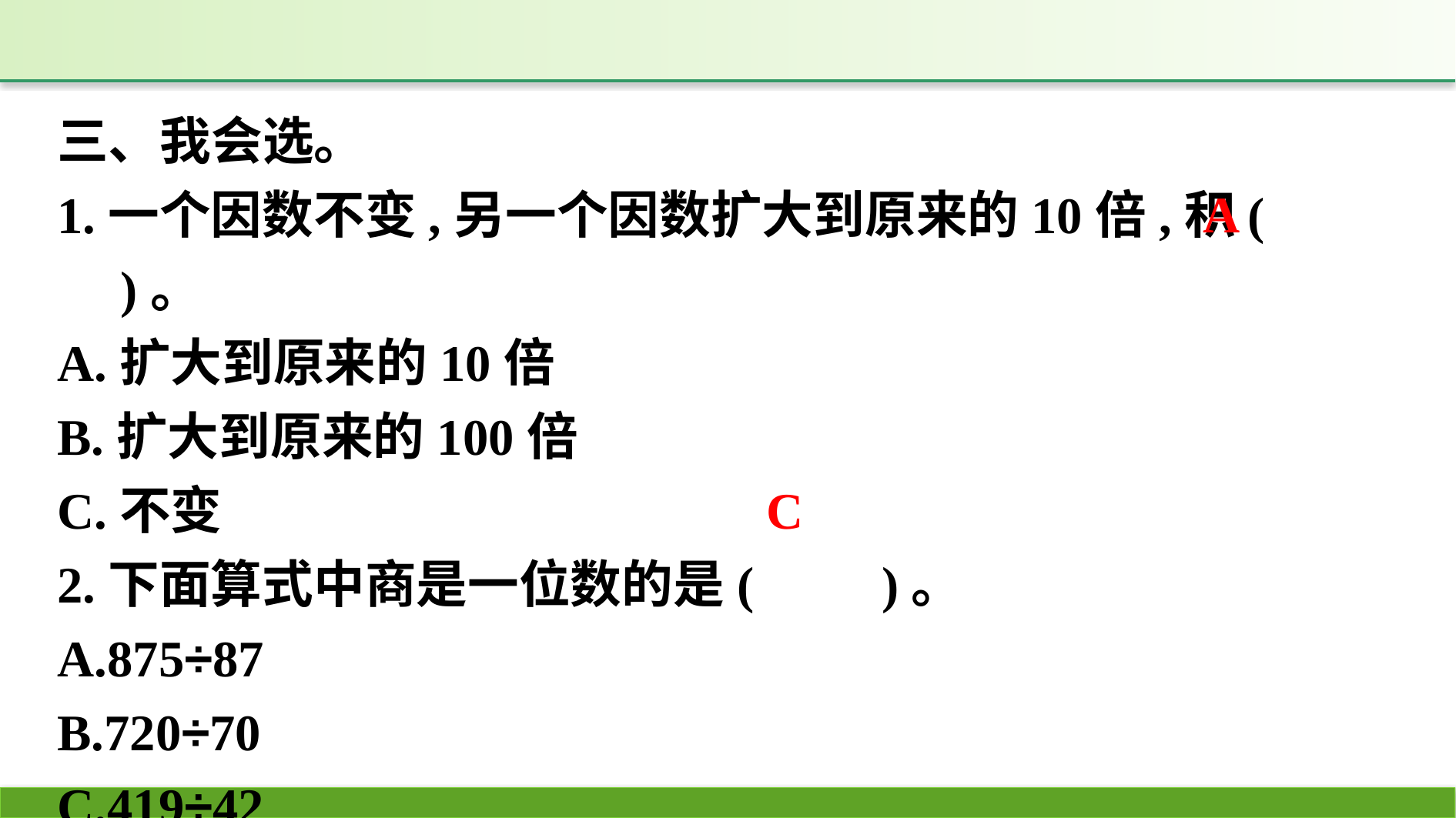

三、我会选。
1.一个因数不变,另一个因数扩大到原来的10倍,积(　　)。
A.扩大到原来的10倍
B.扩大到原来的100倍
C.不变
2.下面算式中商是一位数的是(　　)。
A.875÷87
B.720÷70
C.419÷42
A
C